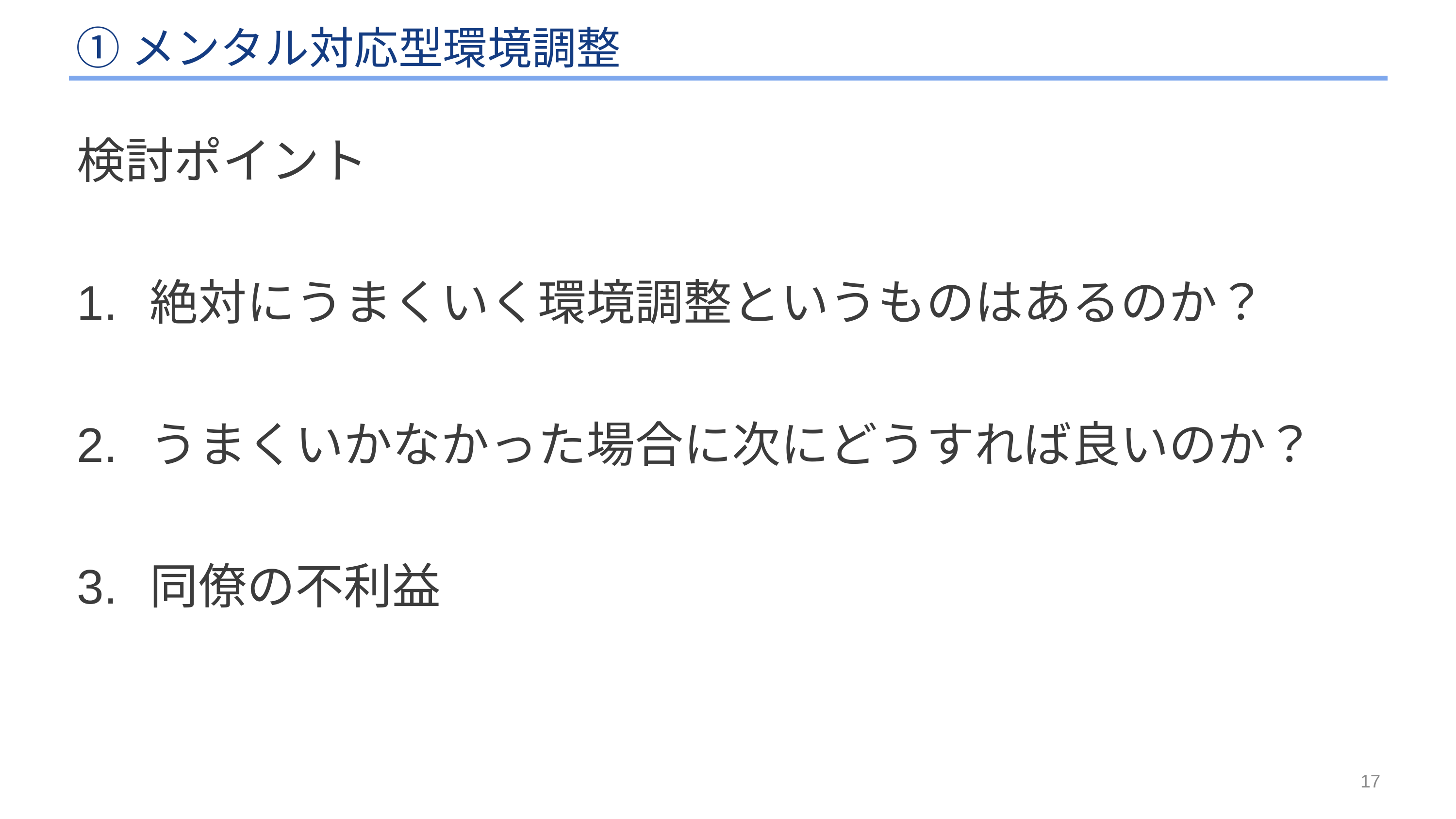

# ①メンタル対応型環境調整
検討ポイント
絶対にうまくいく環境調整というものはあるのか？
うまくいかなかった場合に次にどうすれば良いのか？
同僚の不利益
17